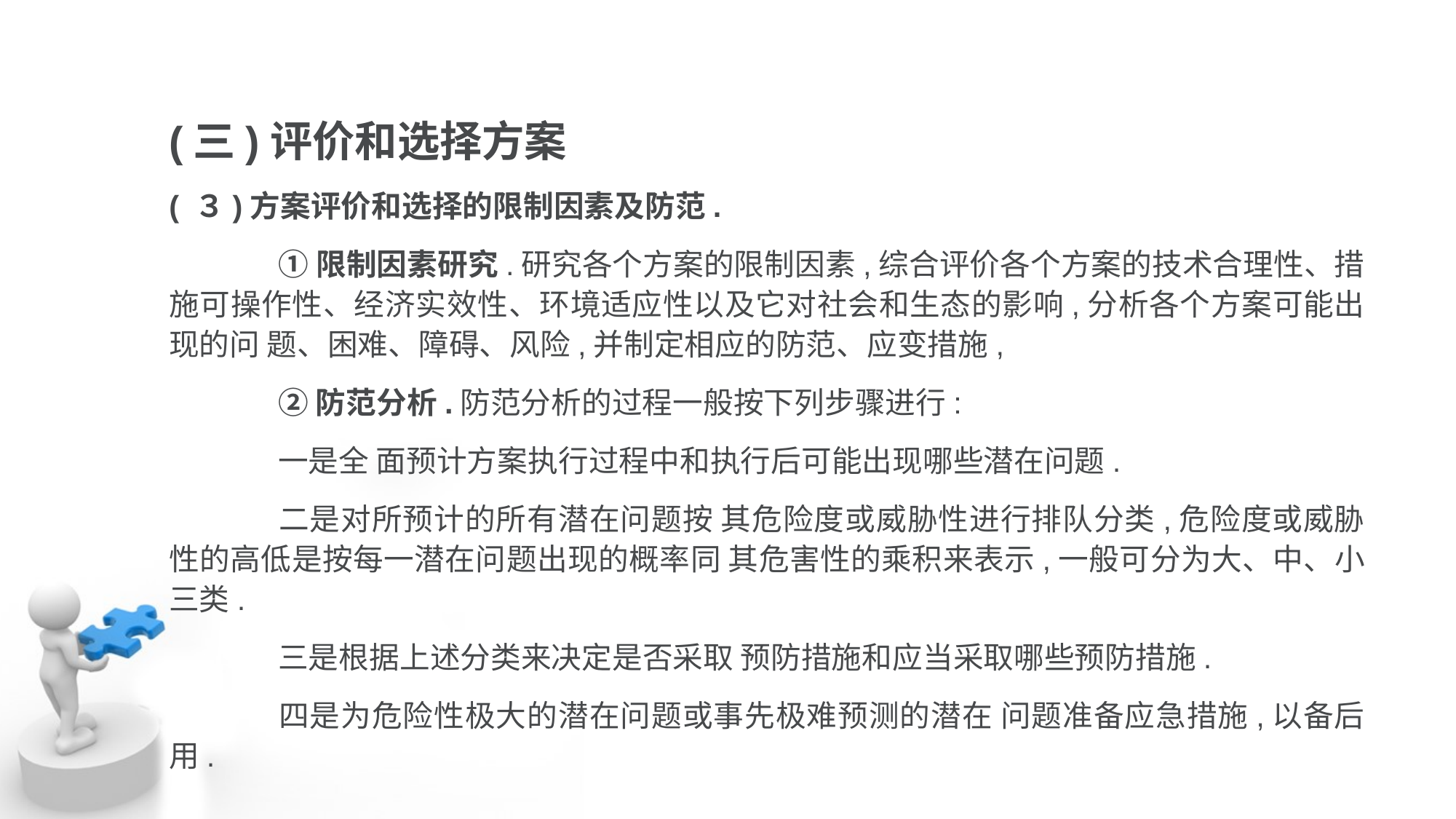

(三)评价和选择方案
( ３)方案评价和选择的限制因素及防范.
	①限制因素研究.研究各个方案的限制因素,综合评价各个方案的技术合理性、措施可操作性、经济实效性、环境适应性以及它对社会和生态的影响,分析各个方案可能出现的问 题、困难、障碍、风险,并制定相应的防范、应变措施,
	②防范分析.防范分析的过程一般按下列步骤进行:
	一是全 面预计方案执行过程中和执行后可能出现哪些潜在问题.
	二是对所预计的所有潜在问题按 其危险度或威胁性进行排队分类,危险度或威胁性的高低是按每一潜在问题出现的概率同 其危害性的乘积来表示,一般可分为大、中、小三类.
	三是根据上述分类来决定是否采取 预防措施和应当采取哪些预防措施.
	四是为危险性极大的潜在问题或事先极难预测的潜在 问题准备应急措施,以备后用.